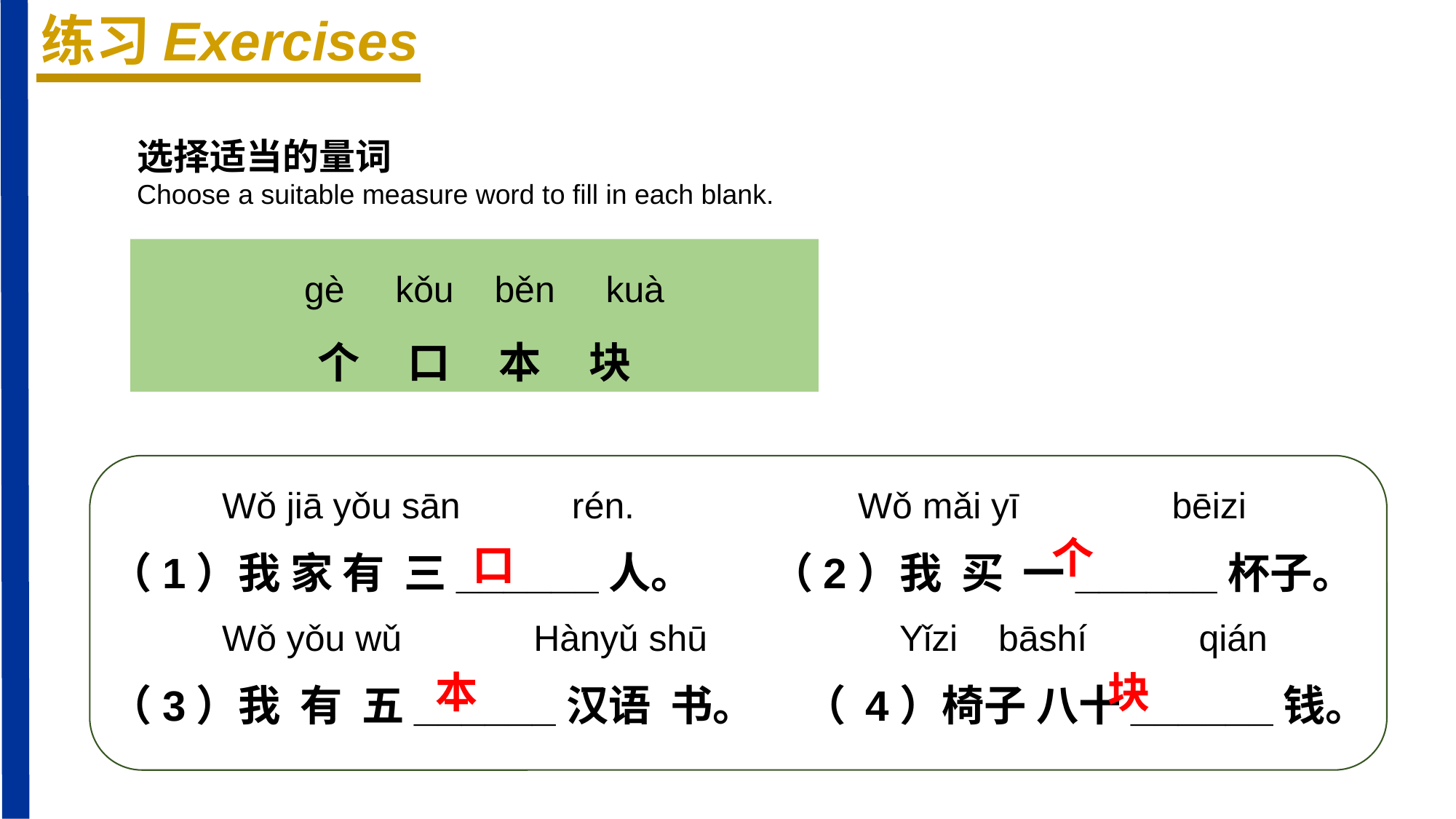

练习Exercises
选择适当的量词
Choose a suitable measure word to fill in each blank.
  ɡè     kǒu    běn     kuà
个     口     本     块

           Wǒ jiā yǒu sān           rén.                      Wǒ mǎi yī               bēizi
（1）我 家 有  三______人。        （2）我  买  一______杯子。
           Wǒ yǒu wǔ             Hànyǔ shū                   Yǐzi    bāshí           qián
（3）我  有  五______汉语  书。     （ 4）椅子 八十______钱。
个
口
本
块